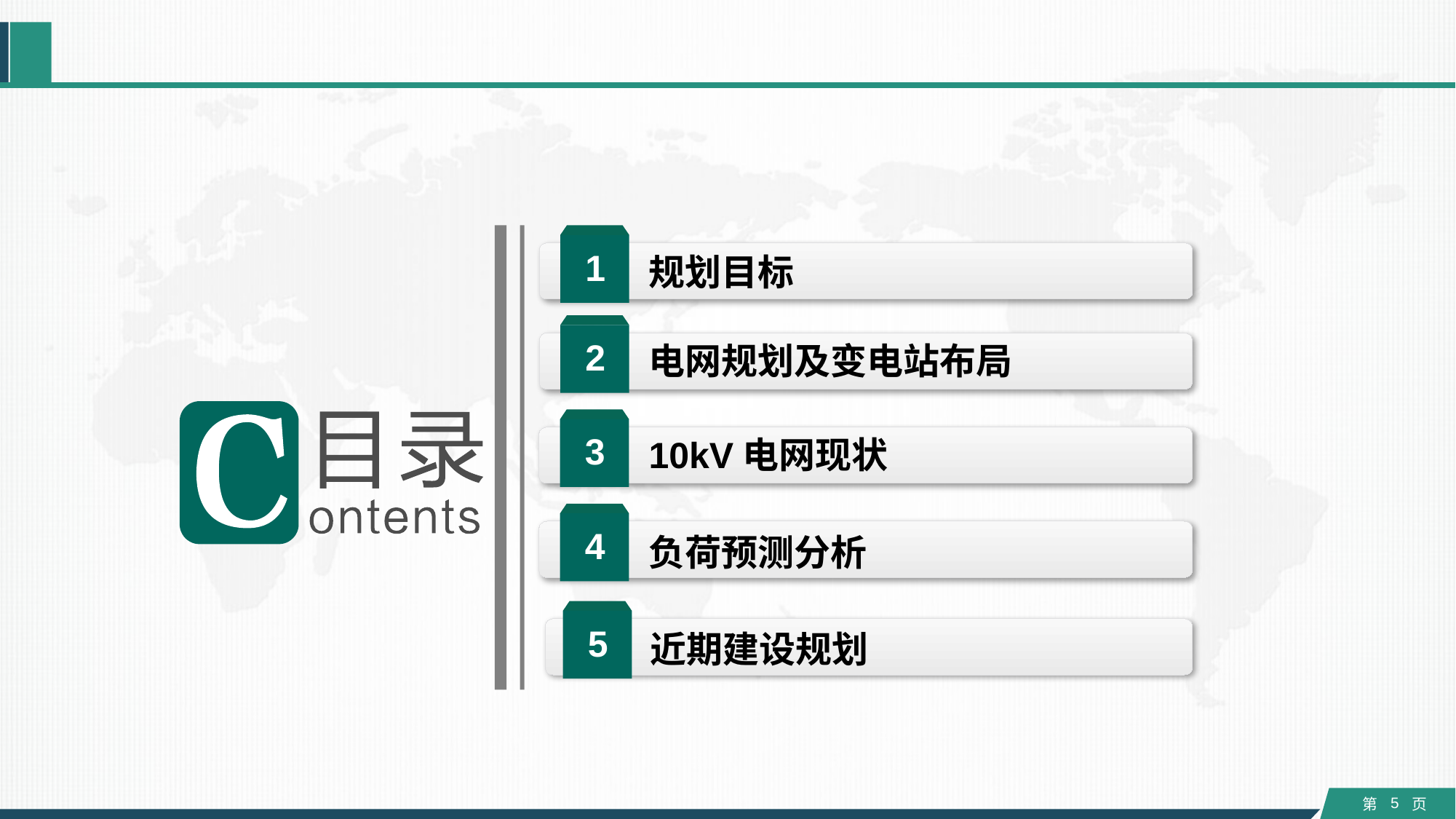

1

规划目标

2
电网规划及变电站布局

3

10kV电网现状

4

负荷预测分析

5

近期建设规划